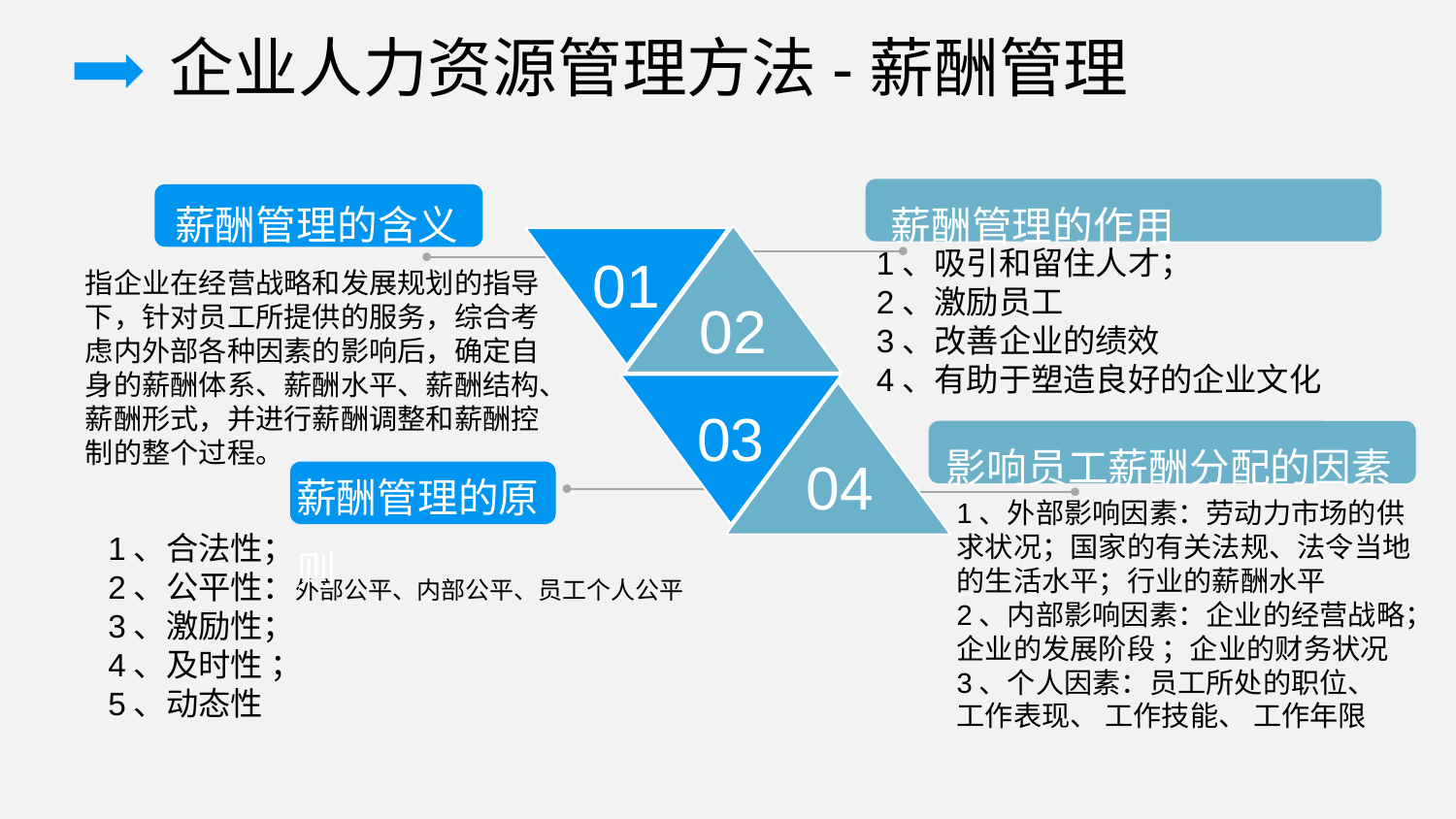

企业人力资源管理方法-薪酬管理
薪酬管理的含义

薪酬管理的作用

02

01
1、吸引和留住人才；
2、激励员工
3、改善企业的绩效
4、有助于塑造良好的企业文化

指企业在经营战略和发展规划的指导下，针对员工所提供的服务，综合考虑内外部各种因素的影响后，确定自身的薪酬体系、薪酬水平、薪酬结构、薪酬形式，并进行薪酬调整和薪酬控制的整个过程。

03

04
影响员工薪酬分配的因素

薪酬管理的原则

1、外部影响因素：劳动力市场的供求状况；国家的有关法规、法令当地的生活水平；行业的薪酬水平
2、内部影响因素：企业的经营战略；企业的发展阶段 ；企业的财务状况
3、个人因素：员工所处的职位、
工作表现、 工作技能、 工作年限
1、合法性；
2、公平性：外部公平、内部公平、员工个人公平
3、激励性；
4、及时性 ；
5、动态性